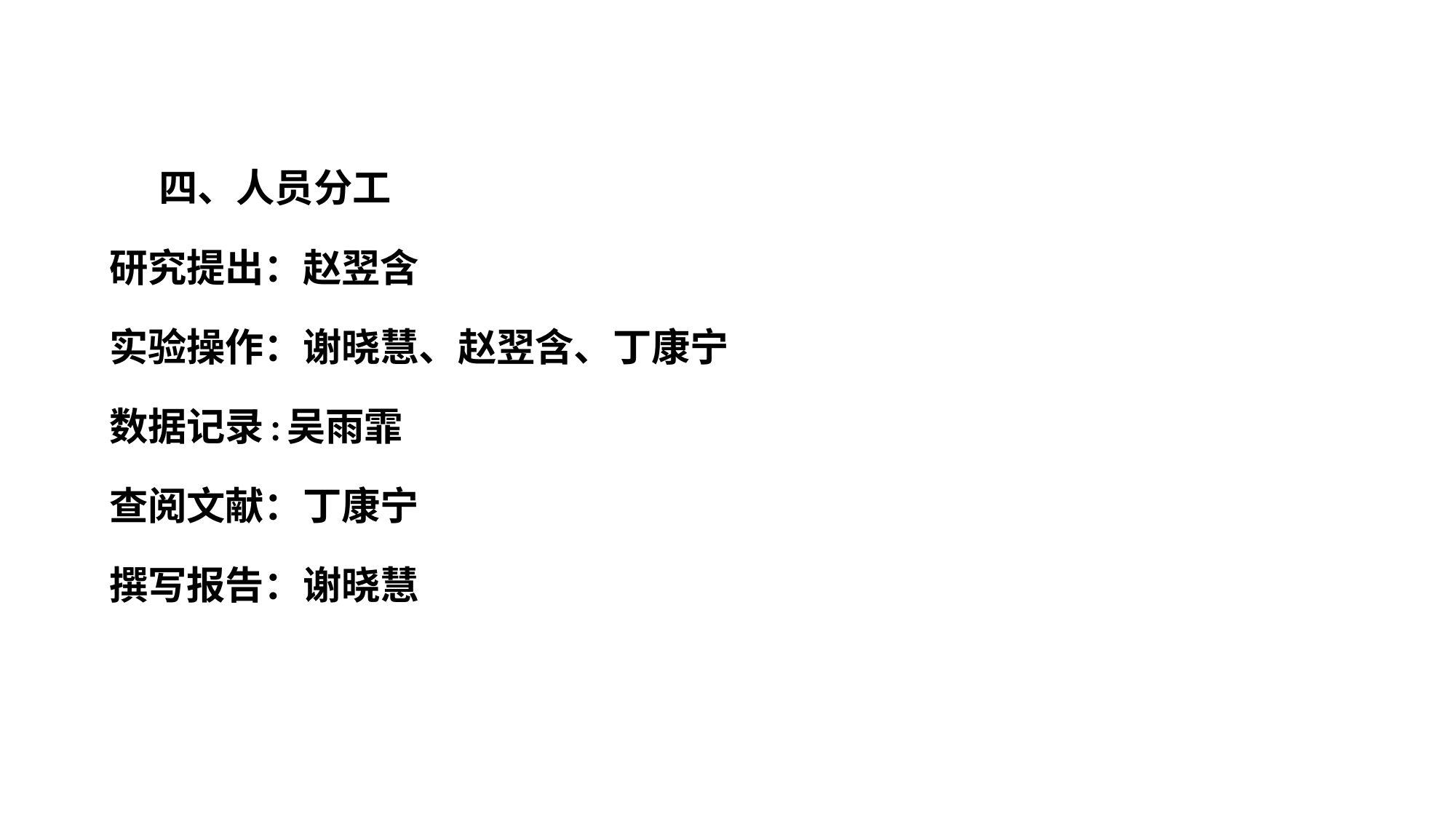

四、人员分工
研究提出：赵翌含
实验操作：谢晓慧、赵翌含、丁康宁
数据记录:吴雨霏
查阅文献：丁康宁
撰写报告：谢晓慧